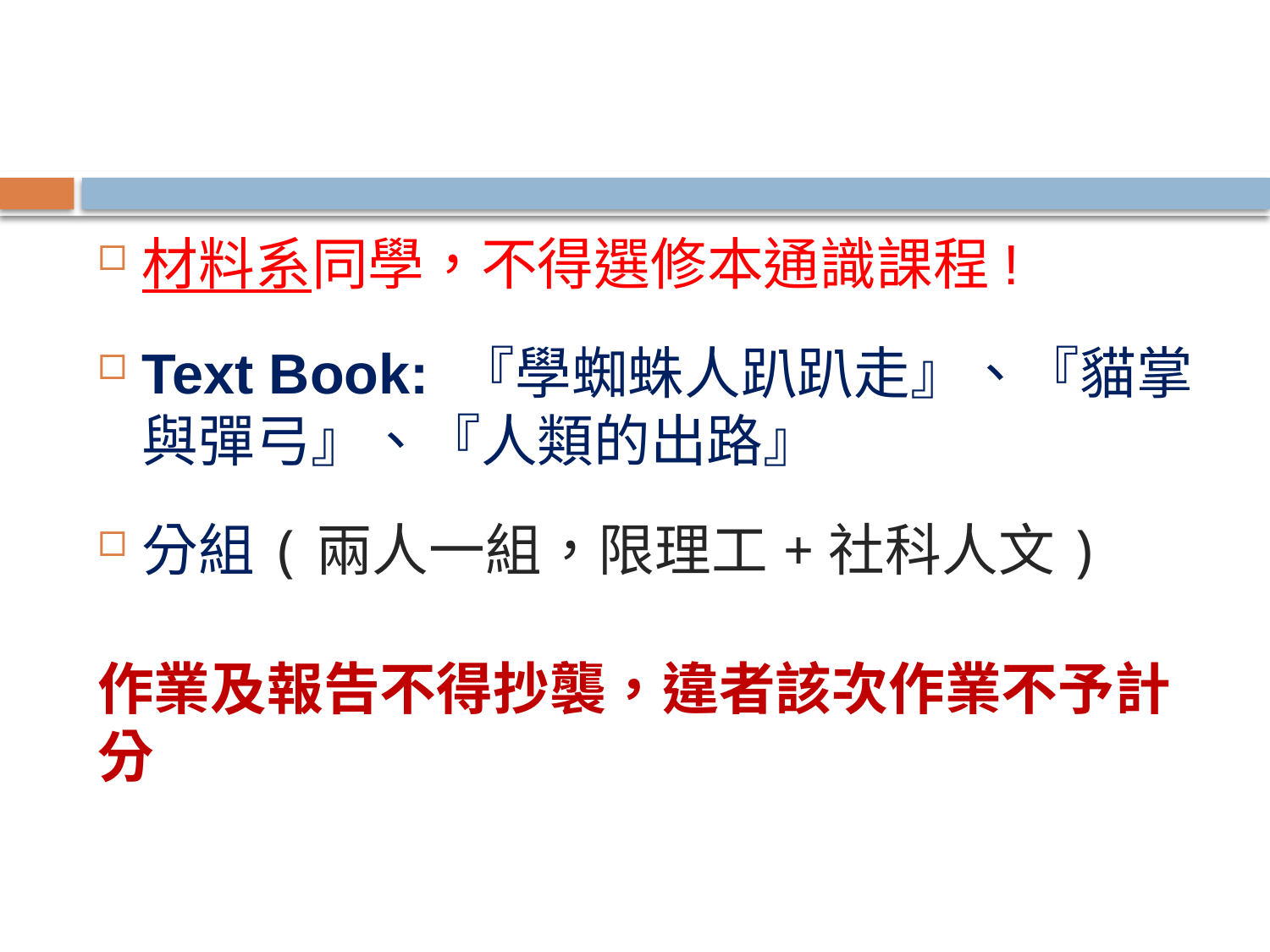

#
材料系同學，不得選修本通識課程!

Text Book: 『學蜘蛛人趴趴走』、『貓掌與彈弓』、『人類的出路』

分組(兩人一組，限理工+社科人文)

作業及報告不得抄襲，違者該次作業不予計分